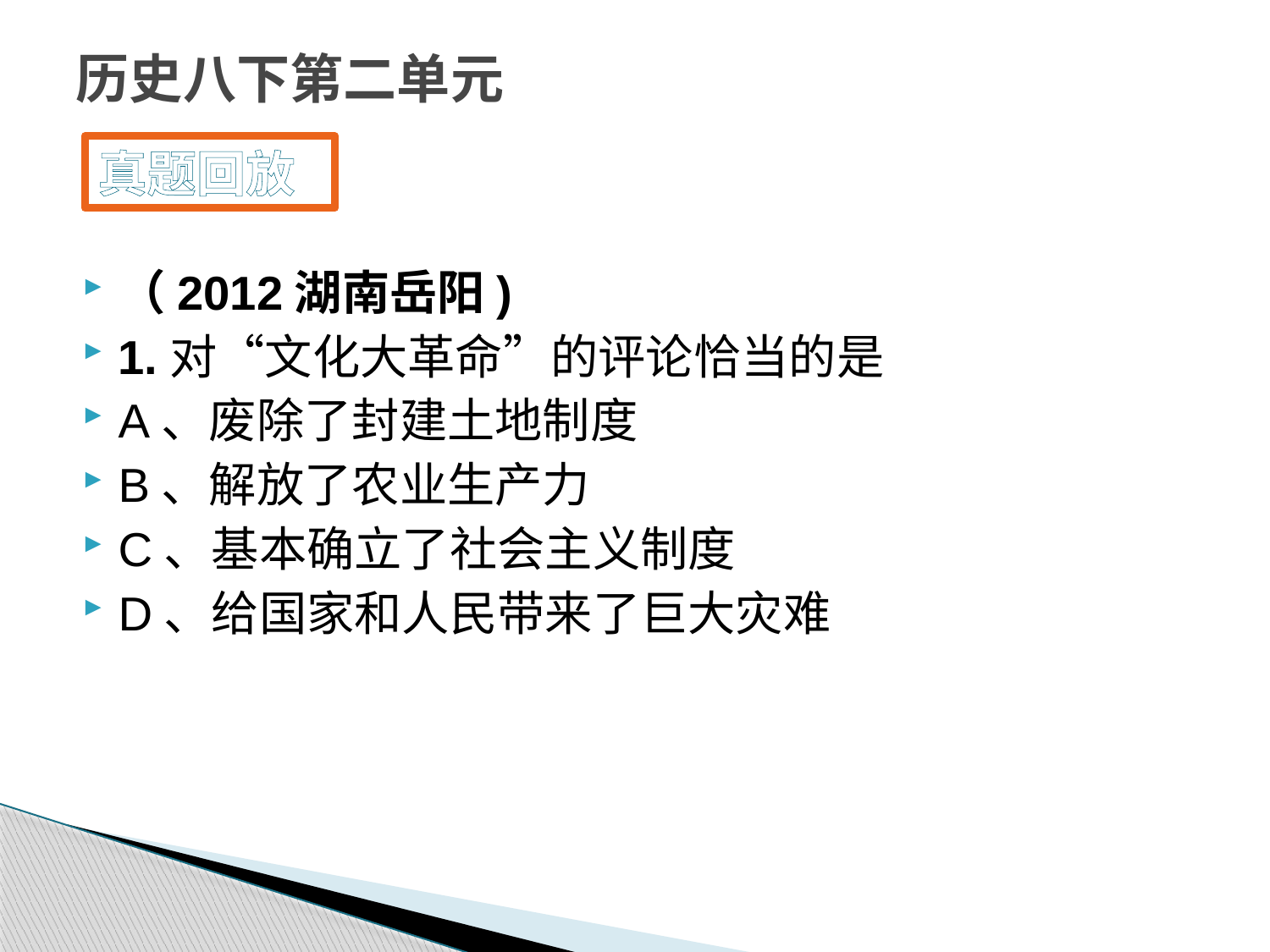

# 历史八下第二单元
真题回放
（2012湖南岳阳)
1.对“文化大革命”的评论恰当的是
A、废除了封建土地制度
B、解放了农业生产力
C、基本确立了社会主义制度
D、给国家和人民带来了巨大灾难